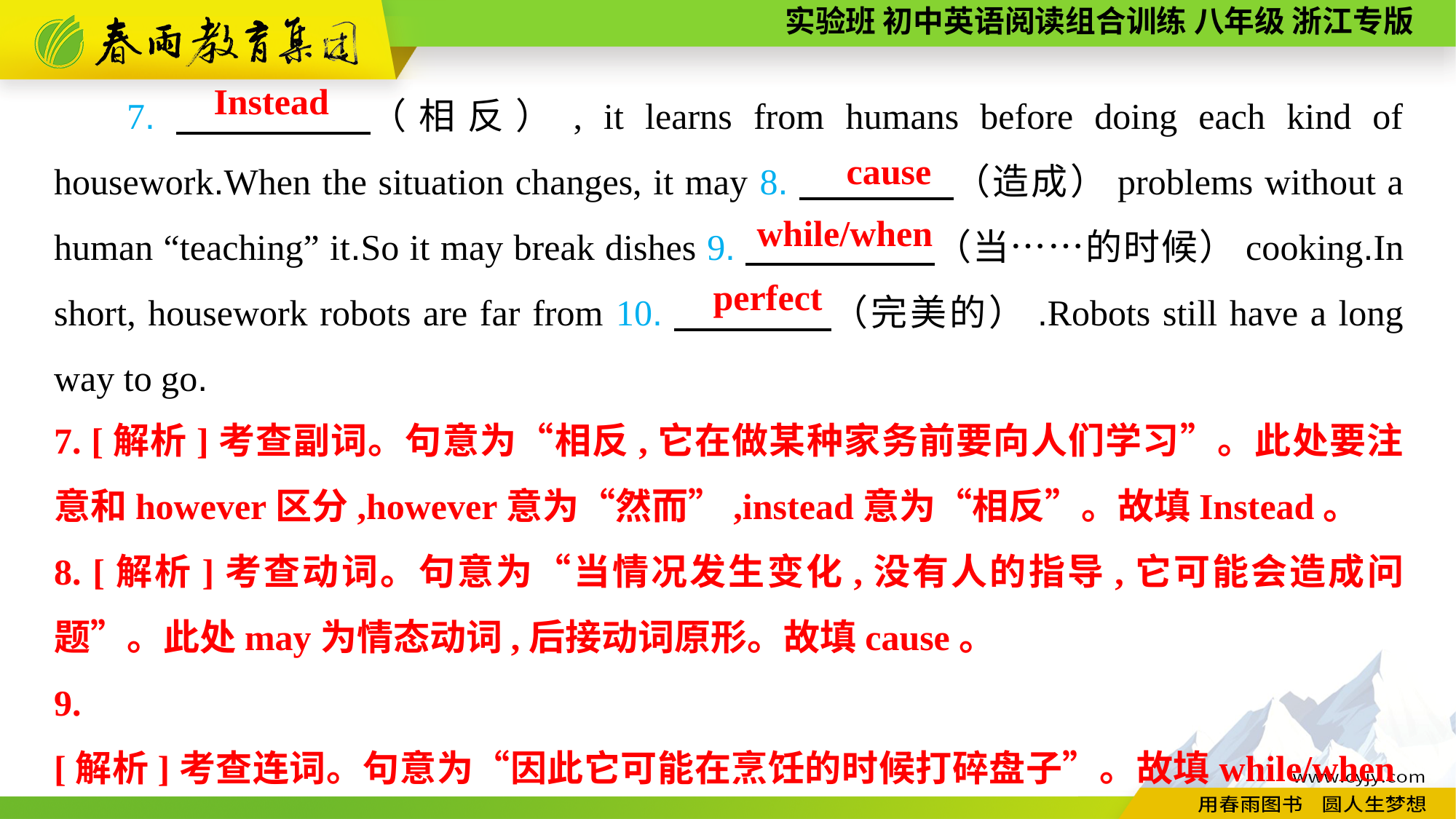

7.　　　　（相反）, it learns from humans before doing each kind of housework.When the situation changes, it may 8.　　　　（造成）problems without a human “teaching” it.So it may break dishes 9.　　    　　（当……的时候）cooking.In short, housework robots are far from 10.　　　　（完美的）.Robots still have a long way to go.
Instead
cause
while/when
perfect
7. [解析]考查副词。句意为“相反,它在做某种家务前要向人们学习”。此处要注意和however区分,however意为“然而”,instead意为“相反”。故填Instead。
8. [解析]考查动词。句意为“当情况发生变化,没有人的指导,它可能会造成问题”。此处may为情态动词,后接动词原形。故填cause。
9. [解析]考查连词。句意为“因此它可能在烹饪的时候打碎盘子”。故填while/when。
10. [解析]考查形容词。句意为“简言之,家务机器人还远不够完美”。故填perfect。